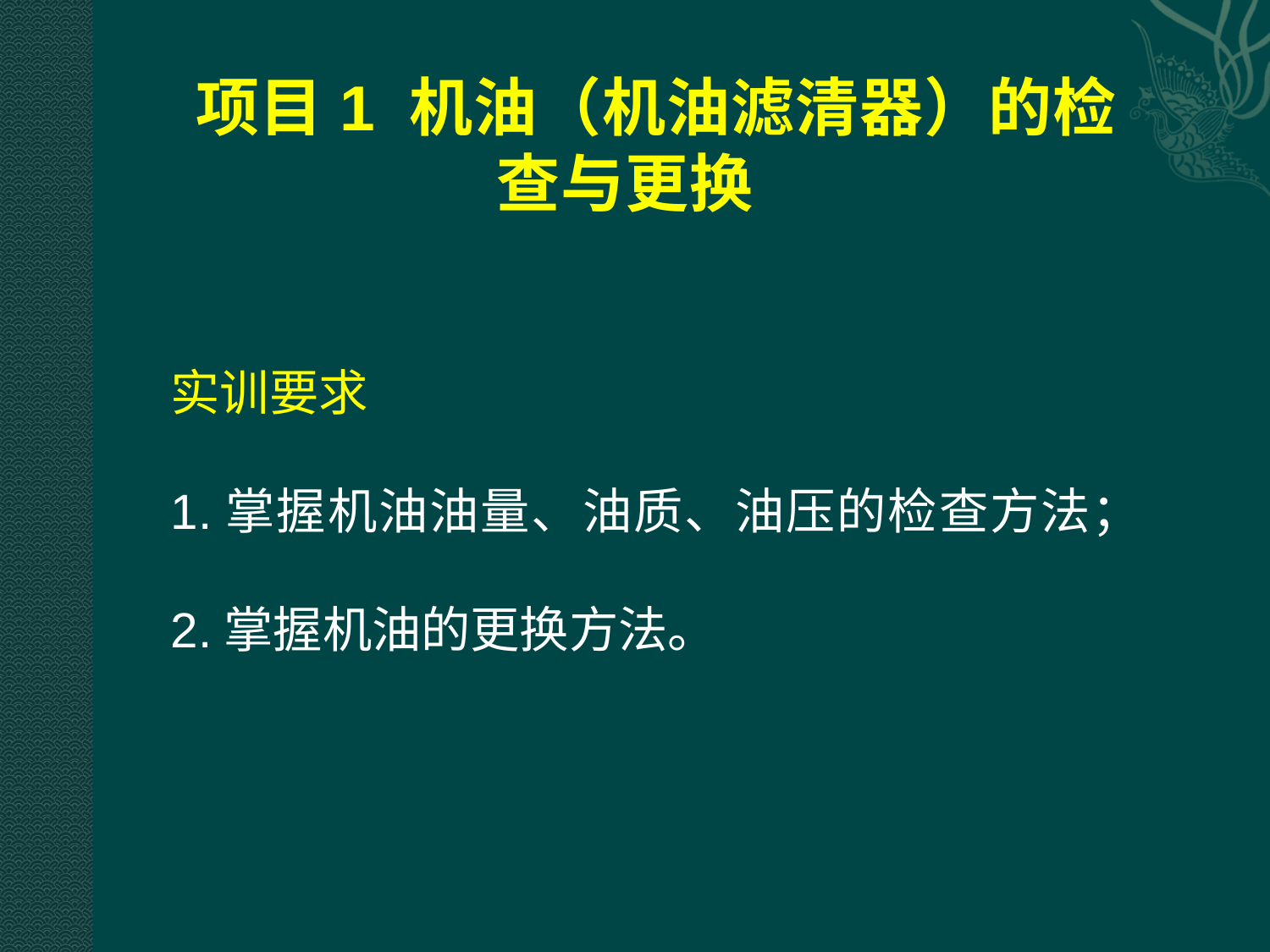

# 项目1 机油（机油滤清器）的检查与更换
实训要求
1.掌握机油油量、油质、油压的检查方法；
2.掌握机油的更换方法。